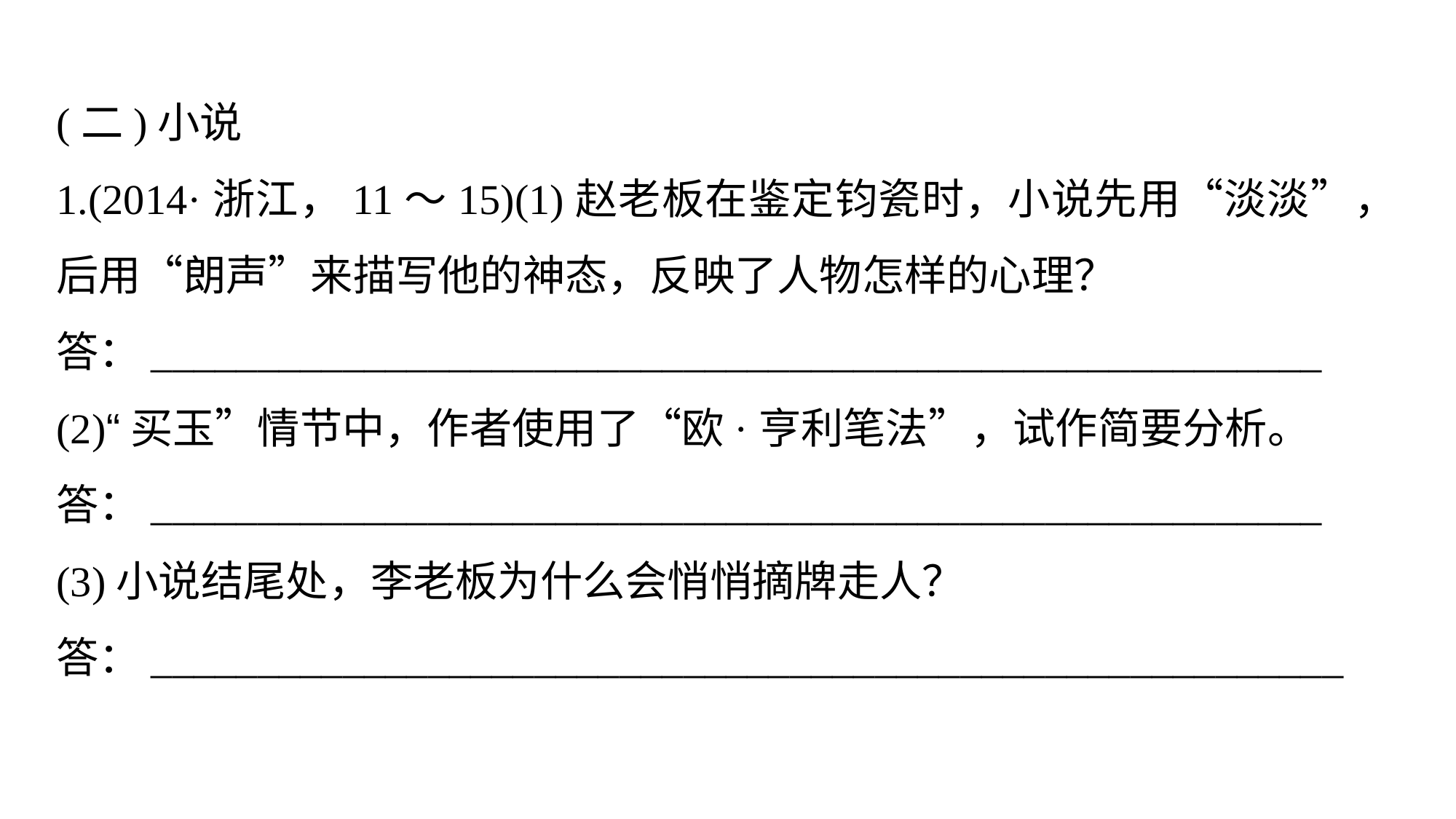

(二)小说
1.(2014·浙江，11～15)(1)赵老板在鉴定钧瓷时，小说先用“淡淡”，后用“朗声”来描写他的神态，反映了人物怎样的心理？
答：_______________________________________________________
(2)“买玉”情节中，作者使用了“欧·亨利笔法”，试作简要分析。
答：_______________________________________________________
(3)小说结尾处，李老板为什么会悄悄摘牌走人？
答：________________________________________________________